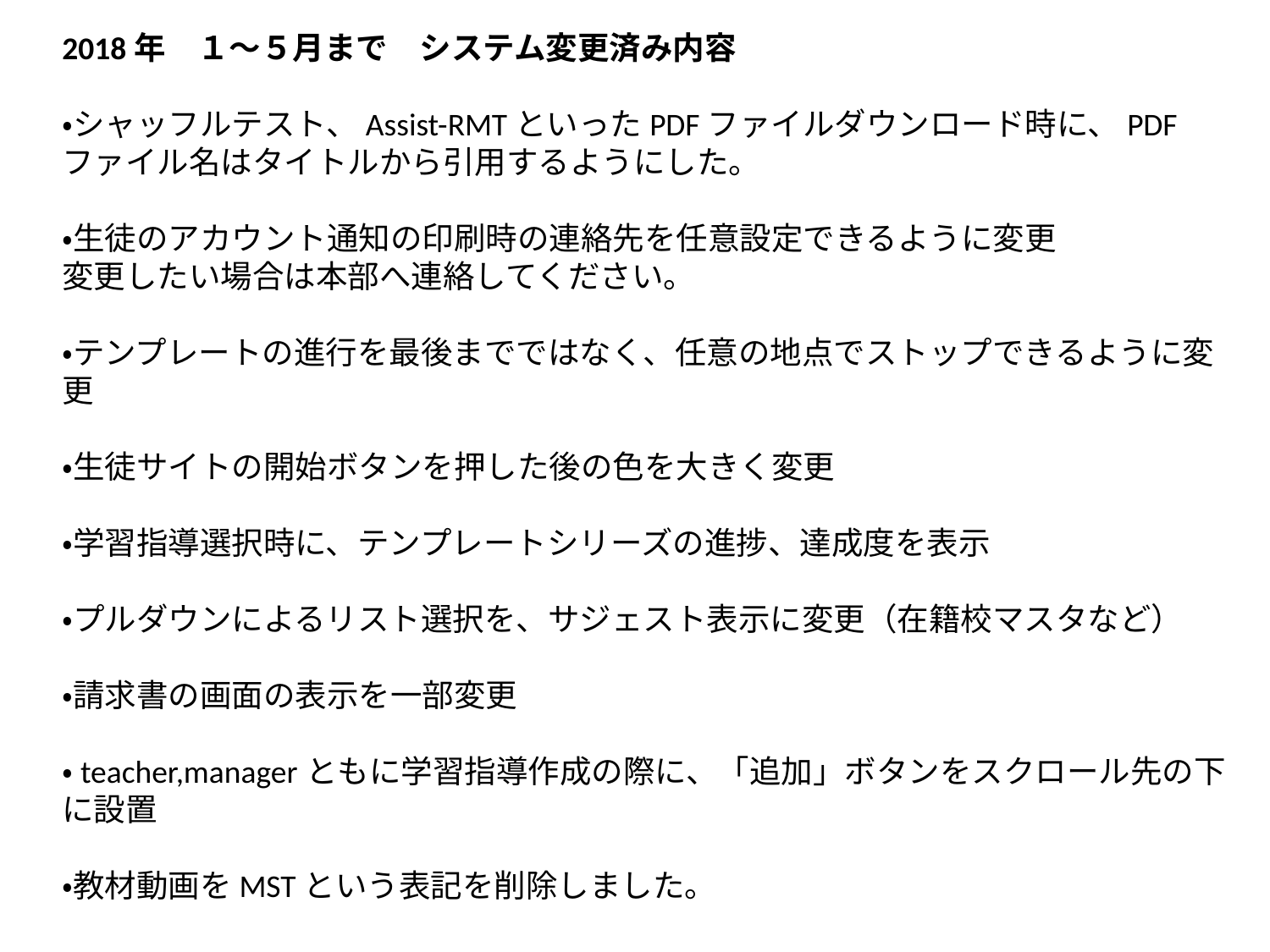

2018年　１～５月まで　システム変更済み内容

・シャッフルテスト、Assist-RMTといったPDFファイルダウンロード時に、PDFファイル名はタイトルから引用するようにした。

・生徒のアカウント通知の印刷時の連絡先を任意設定できるように変更
変更したい場合は本部へ連絡してください。

・テンプレートの進行を最後までではなく、任意の地点でストップできるように変更

・生徒サイトの開始ボタンを押した後の色を大きく変更

・学習指導選択時に、テンプレートシリーズの進捗、達成度を表示

・プルダウンによるリスト選択を、サジェスト表示に変更（在籍校マスタなど）

・請求書の画面の表示を一部変更

・teacher,managerともに学習指導作成の際に、「追加」ボタンをスクロール先の下に設置

・教材動画をMSTという表記を削除しました。